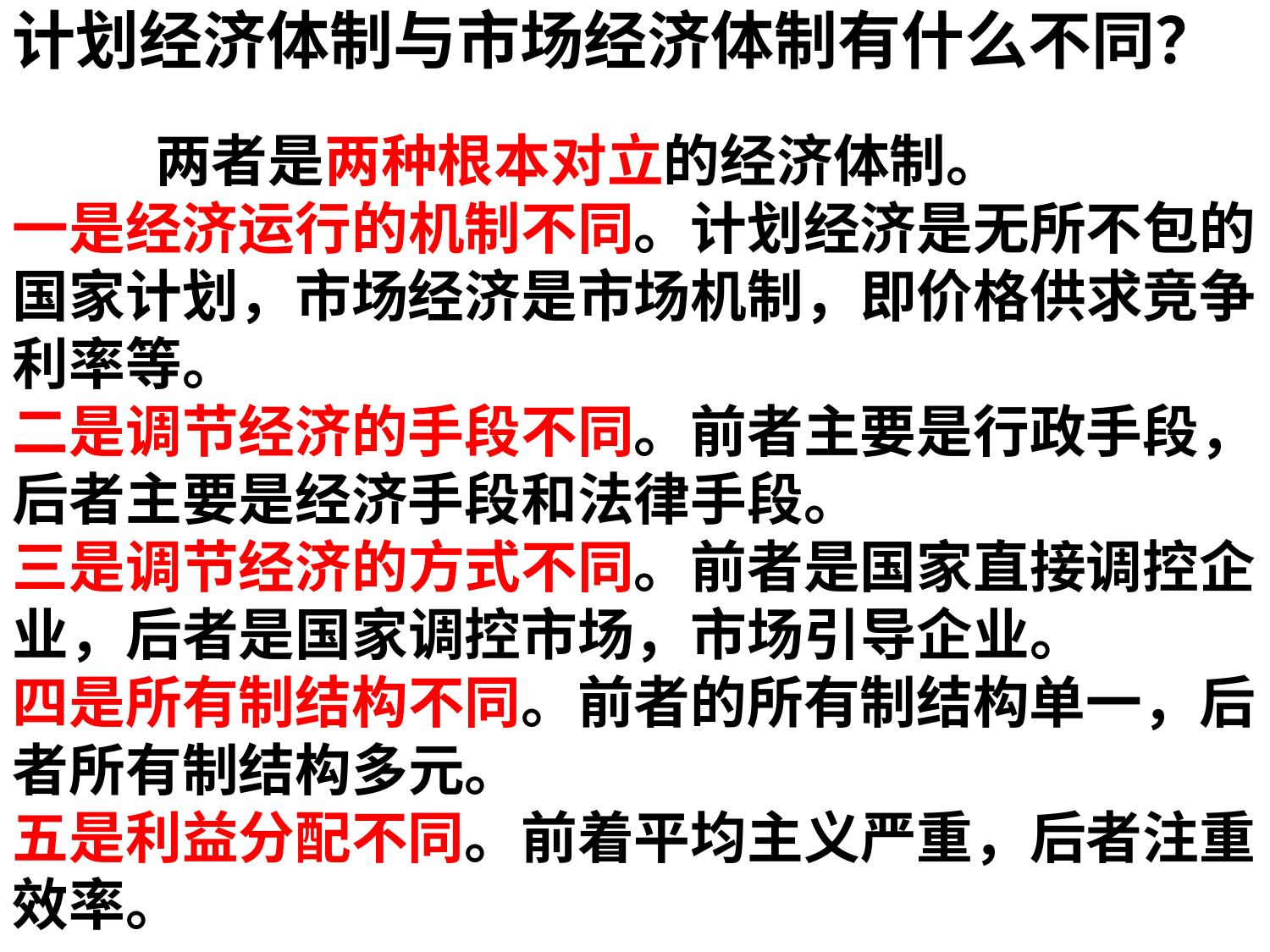

计划经济体制与市场经济体制有什么不同？
          两者是两种根本对立的经济体制。
一是经济运行的机制不同。计划经济是无所不包的国家计划，市场经济是市场机制，即价格供求竞争利率等。
二是调节经济的手段不同。前者主要是行政手段，后者主要是经济手段和法律手段。
三是调节经济的方式不同。前者是国家直接调控企业，后者是国家调控市场，市场引导企业。
四是所有制结构不同。前者的所有制结构单一，后者所有制结构多元。
五是利益分配不同。前着平均主义严重，后者注重效率。